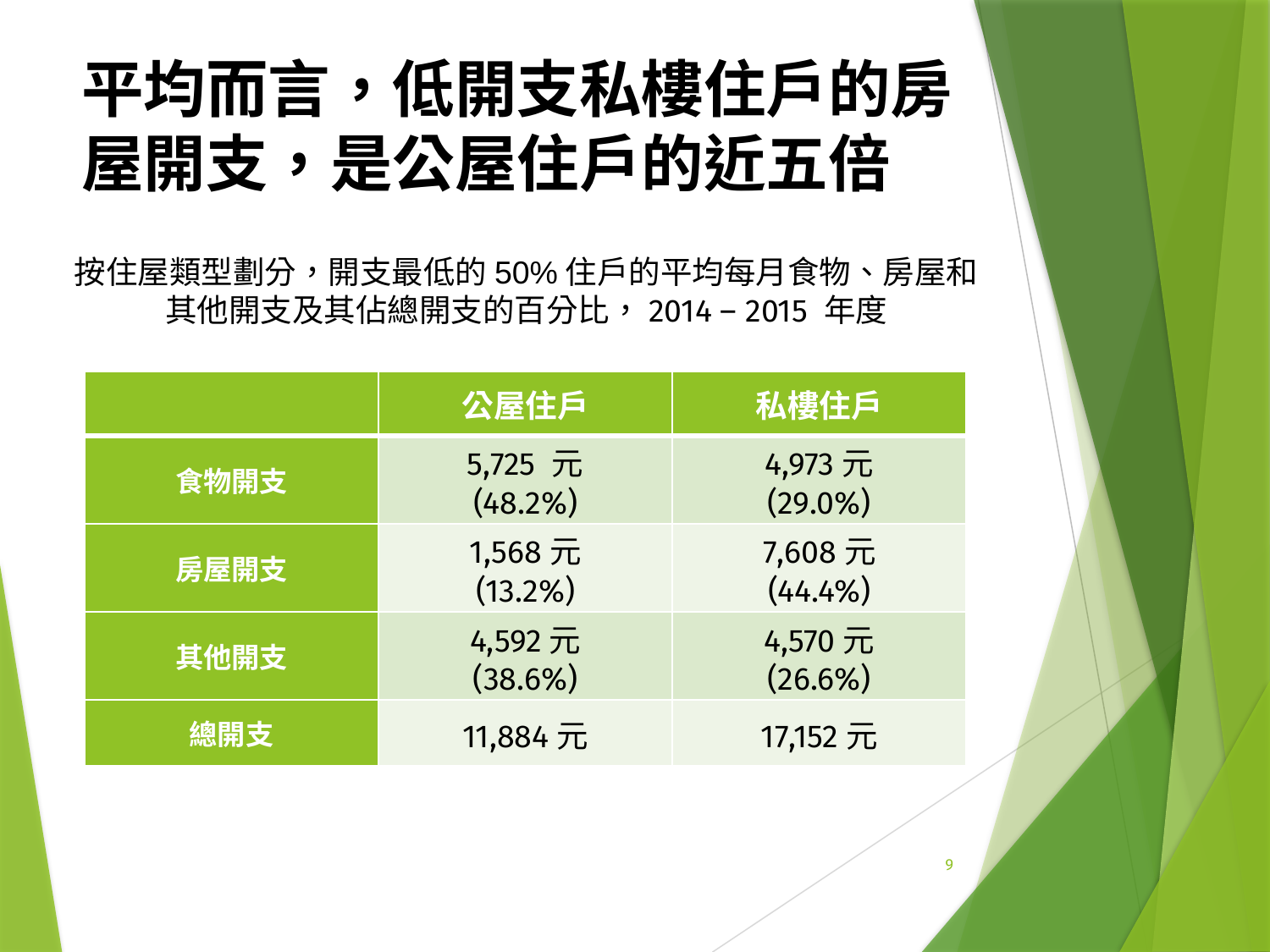

# 平均而言，低開支私樓住戶的房屋開支，是公屋住戶的近五倍
按住屋類型劃分，開支最低的50%住戶的平均每月食物、房屋和其他開支及其佔總開支的百分比，2014 – 2015 年度
|  | 公屋住戶 | 私樓住戶 |
| --- | --- | --- |
| 食物開支 | 5,725 元 (48.2%) | 4,973元 (29.0%) |
| 房屋開支 | 1,568元 (13.2%) | 7,608元 (44.4%) |
| 其他開支 | 4,592元 (38.6%) | 4,570元 (26.6%) |
| 總開支 | 11,884元 | 17,152元 |
9